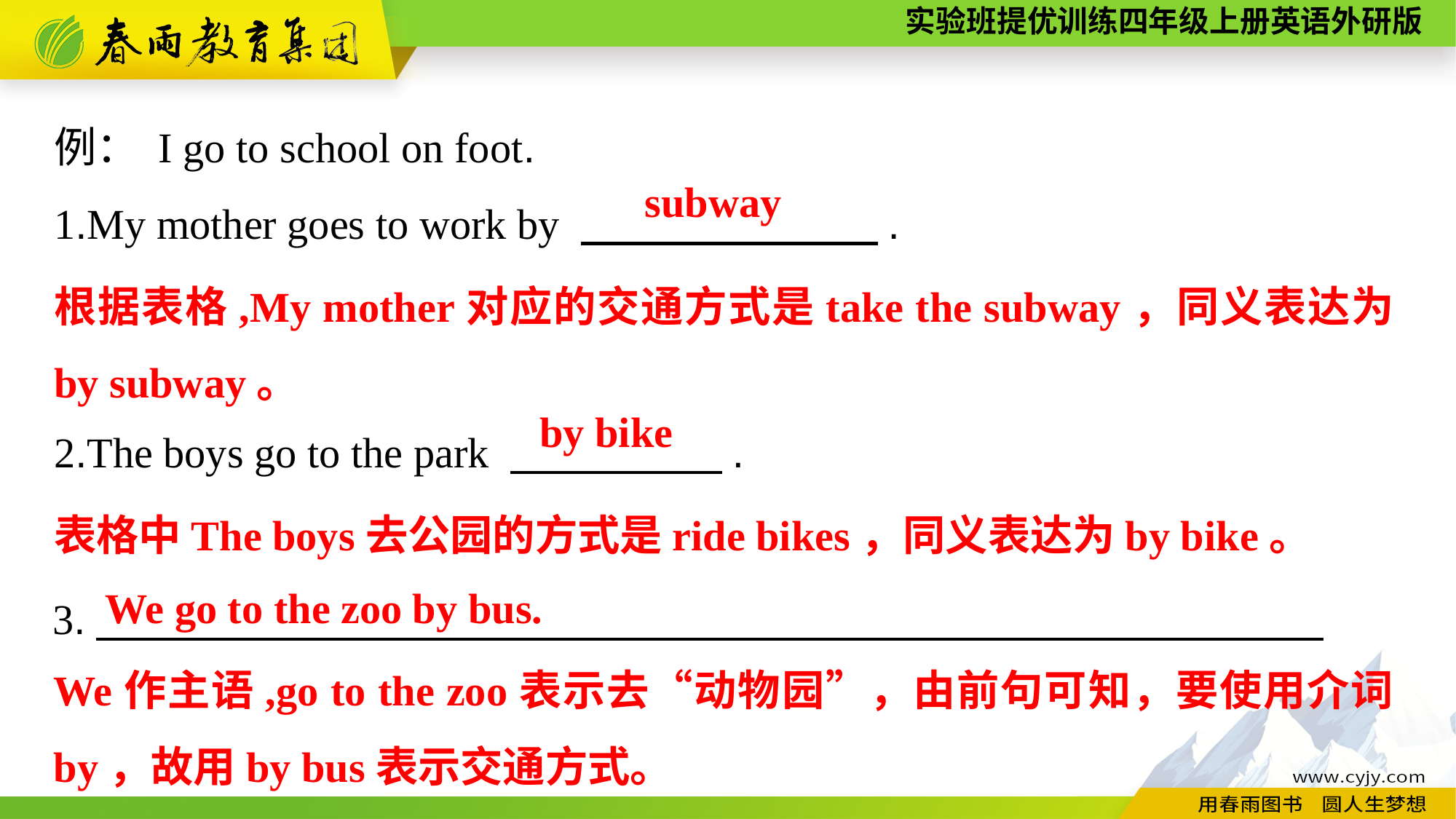

例： I go to school on foot.
1.My mother goes to work by 　　　　　　　.

2.The boys go to the park 　　　　　.
subway
根据表格,My mother对应的交通方式是take the subway，同义表达为by subway。
by bike
表格中The boys去公园的方式是ride bikes，同义表达为by bike。
We go to the zoo by bus.
3.　　　　　　                                                          　　　　　　　　　　.
We作主语,go to the zoo表示去“动物园”，由前句可知，要使用介词by，故用by bus表示交通方式。